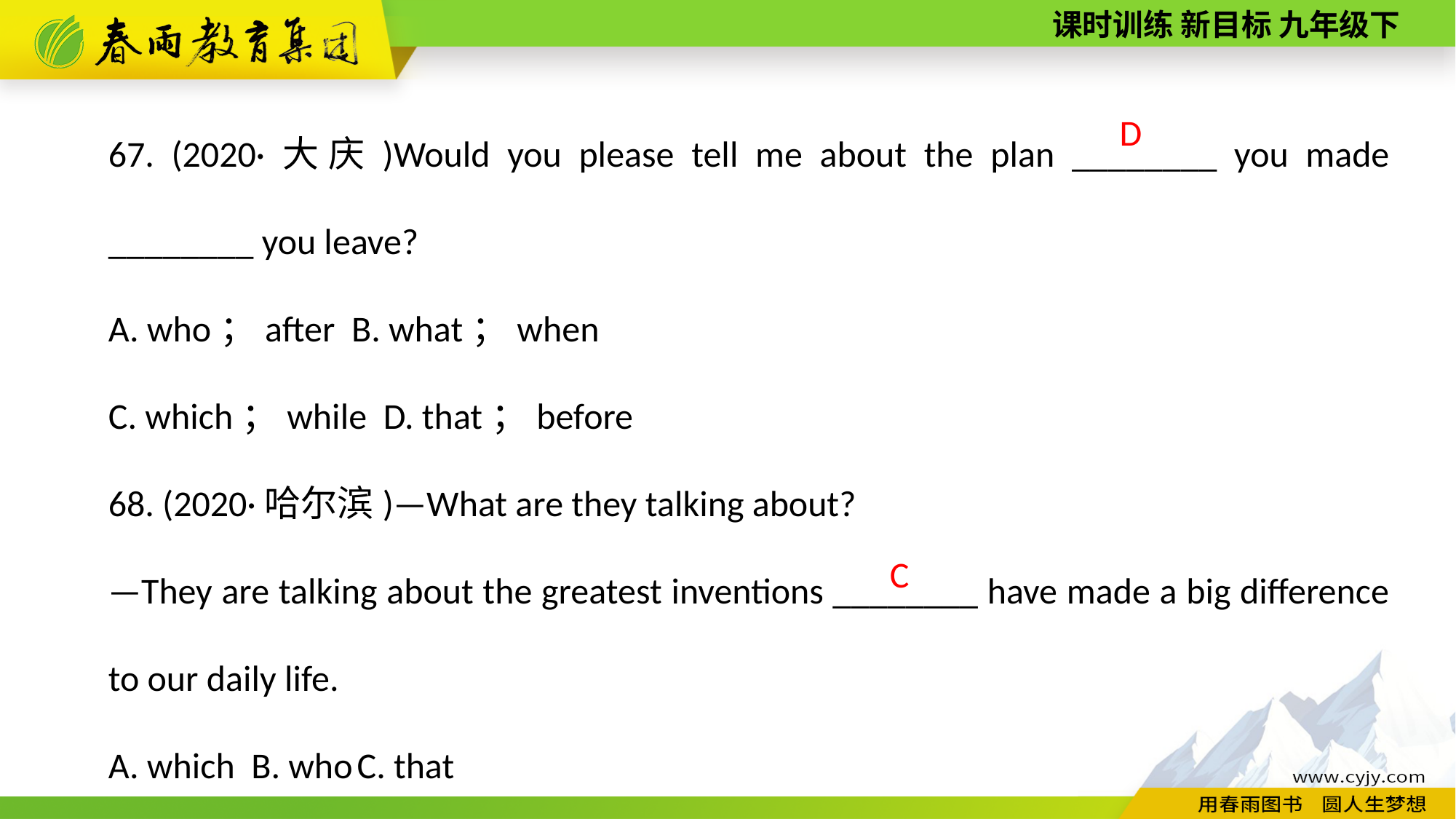

67. (2020·大庆)Would you please tell me about the plan ________ you made ________ you leave?
A. who；after  B. what；when
C. which；while  D. that；before
68. (2020·哈尔滨)—What are they talking about?
—They are talking about the greatest inventions ________ have made a big difference to our daily life.
A. which  B. who C. that
D
C